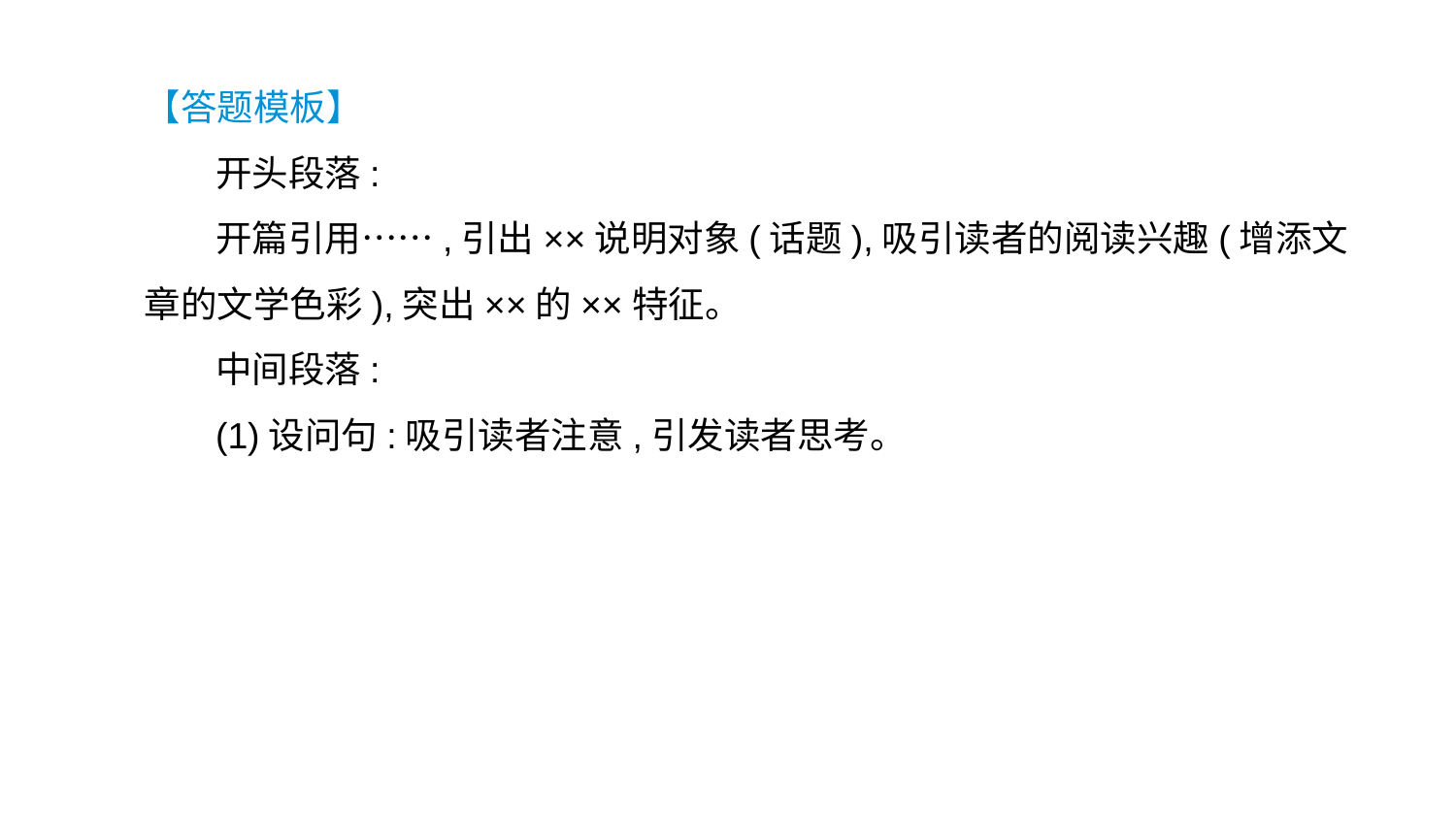

【答题模板】
开头段落:
开篇引用……,引出××说明对象(话题),吸引读者的阅读兴趣(增添文章的文学色彩),突出××的××特征。
中间段落:
(1)设问句:吸引读者注意,引发读者思考。